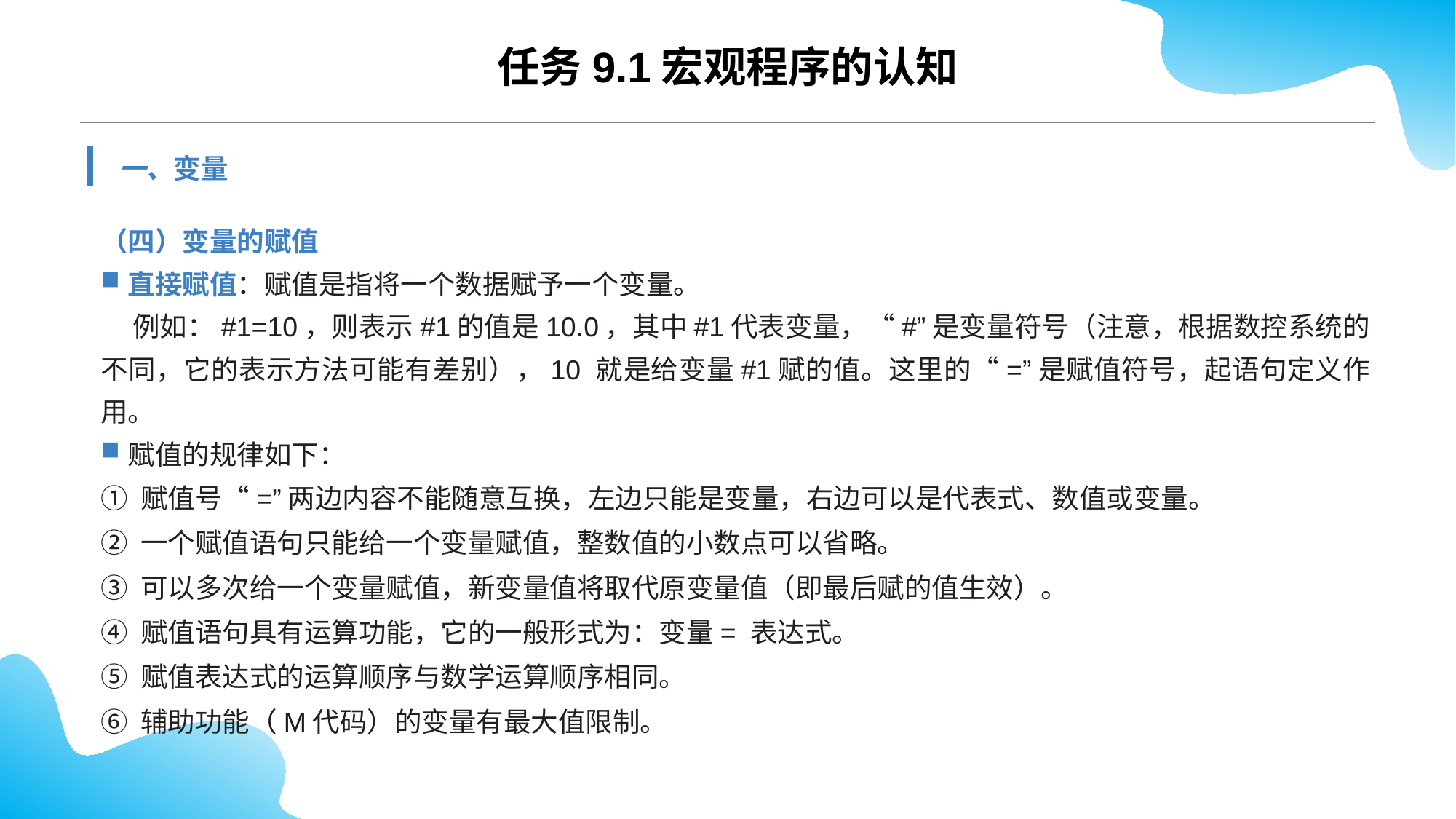

任务9.1宏观程序的认知
一、变量
（四）变量的赋值
直接赋值：赋值是指将一个数据赋予一个变量。
    例如：#1=10，则表示#1的值是10.0，其中#1代表变量，“#”是变量符号（注意，根据数控系统的不同，它的表示方法可能有差别），10 就是给变量#1赋的值。这里的“=”是赋值符号，起语句定义作用。
赋值的规律如下：
① 赋值号“=”两边内容不能随意互换，左边只能是变量，右边可以是代表式、数值或变量。
② 一个赋值语句只能给一个变量赋值，整数值的小数点可以省略。
③ 可以多次给一个变量赋值，新变量值将取代原变量值（即最后赋的值生效）。
④ 赋值语句具有运算功能，它的一般形式为：变量= 表达式。
⑤ 赋值表达式的运算顺序与数学运算顺序相同。
⑥ 辅助功能（M代码）的变量有最大值限制。